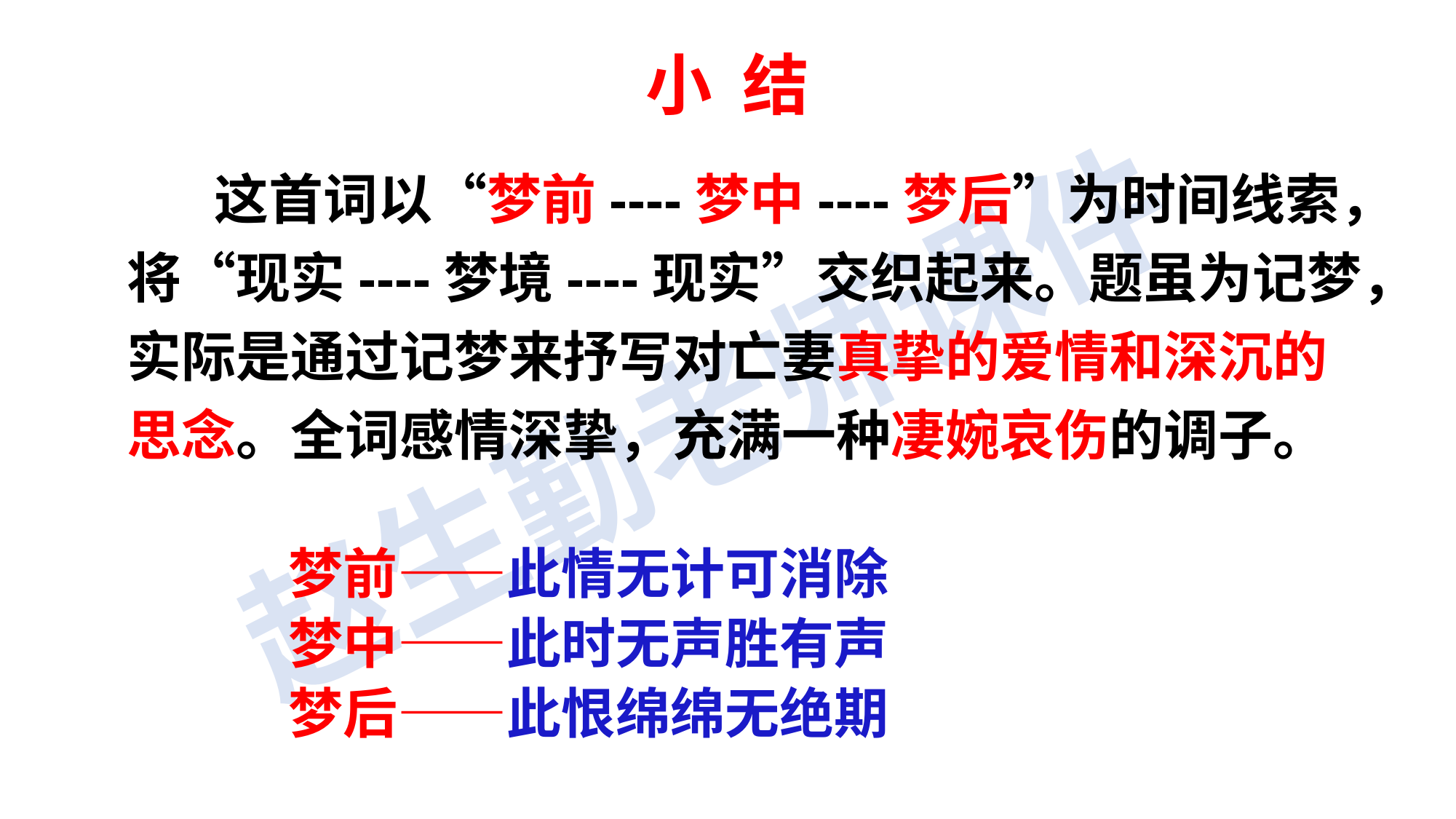

小  结
      这首词以“梦前----梦中----梦后”为时间线索，将“现实----梦境----现实”交织起来。题虽为记梦，实际是通过记梦来抒写对亡妻真挚的爱情和深沉的思念。全词感情深挚，充满一种凄婉哀伤的调子。

            梦前——此情无计可消除
            梦中——此时无声胜有声
            梦后——此恨绵绵无绝期